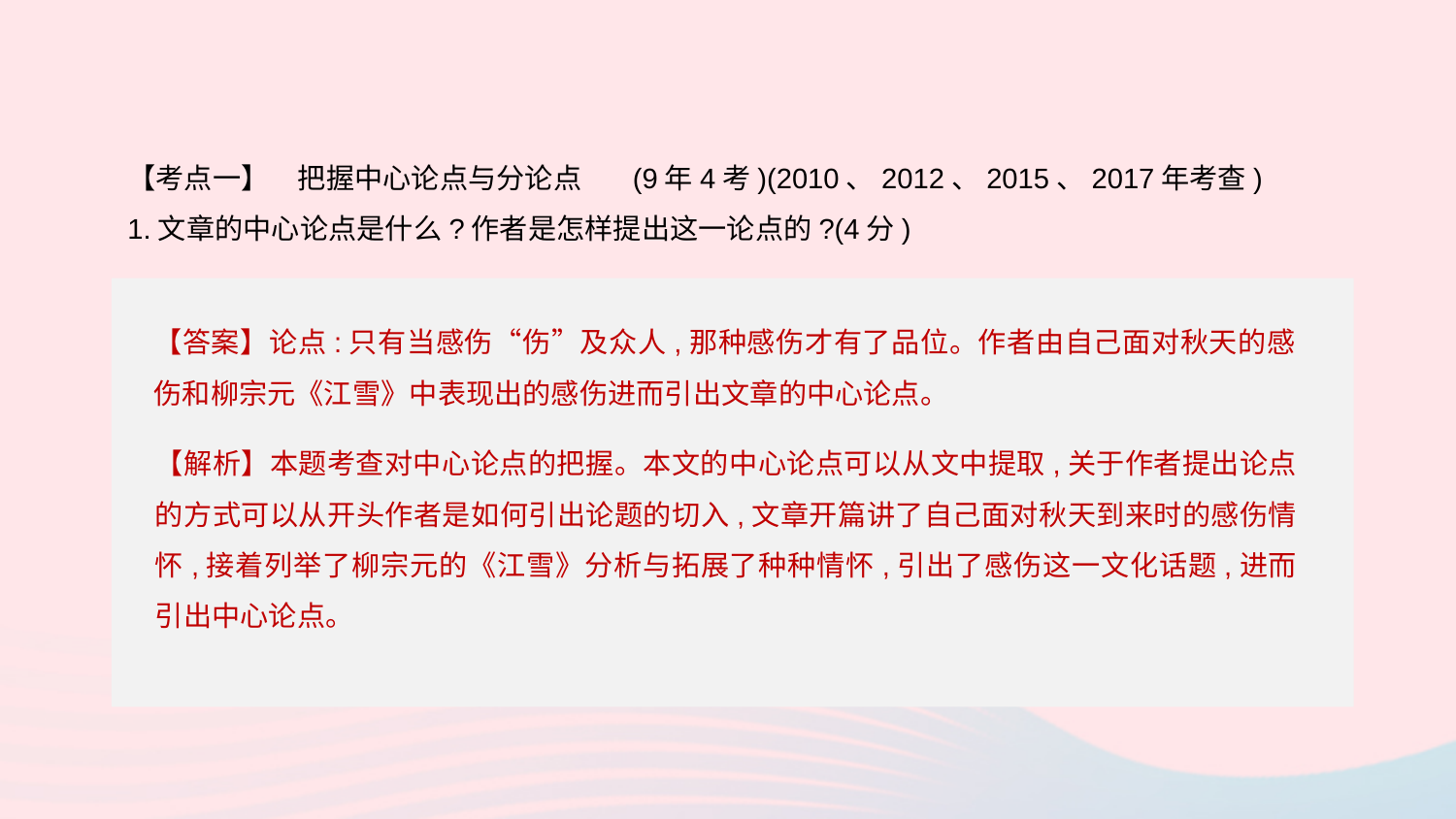

【考点一】　把握中心论点与分论点       (9年4考)(2010、2012、2015、2017年考查)
1.文章的中心论点是什么?作者是怎样提出这一论点的?(4分)

【答案】论点:只有当感伤“伤”及众人,那种感伤才有了品位。作者由自己面对秋天的感伤和柳宗元《江雪》中表现出的感伤进而引出文章的中心论点。
【解析】本题考查对中心论点的把握。本文的中心论点可以从文中提取,关于作者提出论点的方式可以从开头作者是如何引出论题的切入,文章开篇讲了自己面对秋天到来时的感伤情怀,接着列举了柳宗元的《江雪》分析与拓展了种种情怀,引出了感伤这一文化话题,进而引出中心论点。